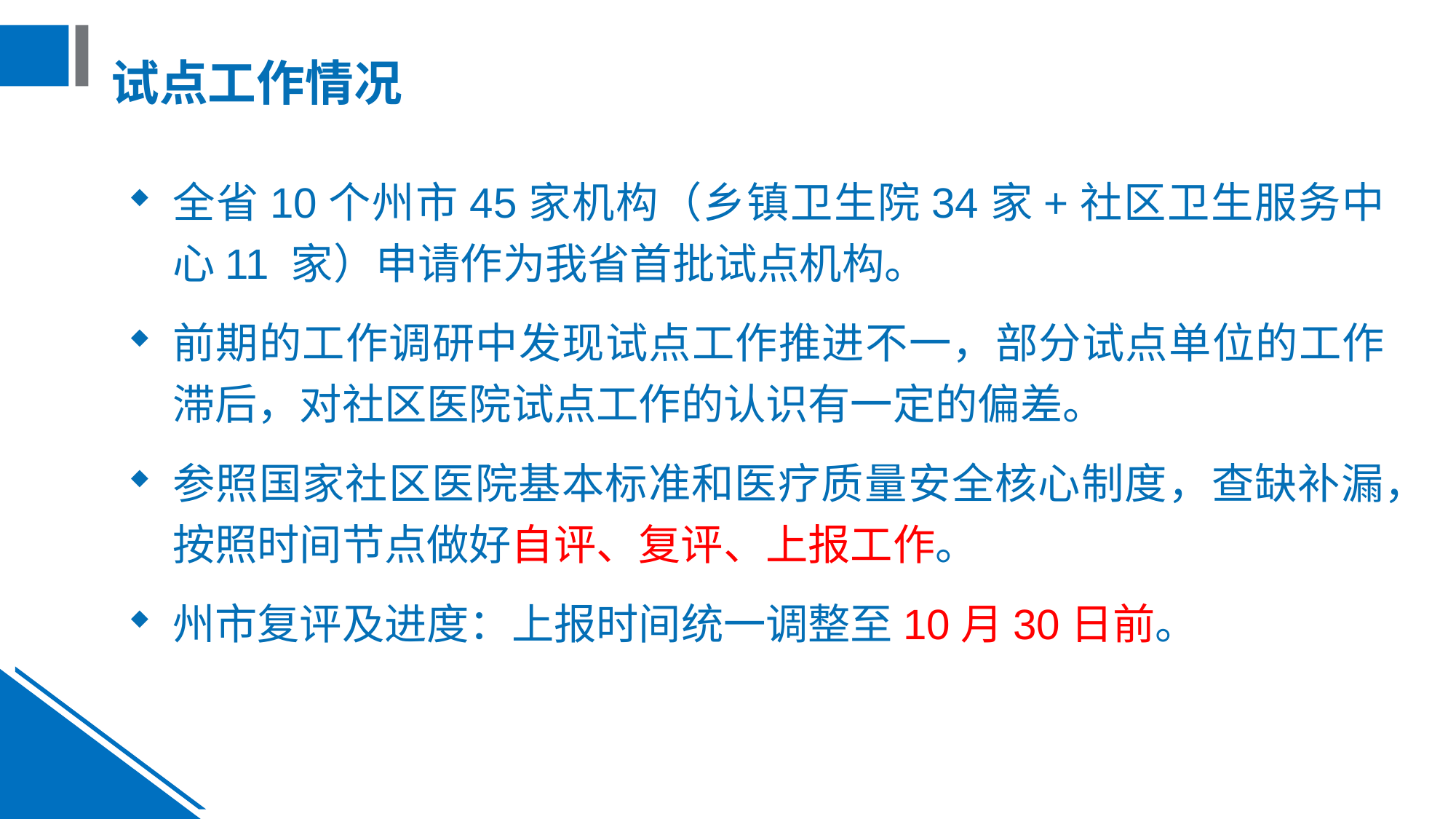

# 试点工作情况
全省10个州市45家机构（乡镇卫生院34家+社区卫生服务中心11 家）申请作为我省首批试点机构。
前期的工作调研中发现试点工作推进不一，部分试点单位的工作滞后，对社区医院试点工作的认识有一定的偏差。
参照国家社区医院基本标准和医疗质量安全核心制度，查缺补漏，按照时间节点做好自评、复评、上报工作。
州市复评及进度：上报时间统一调整至10月30日前。